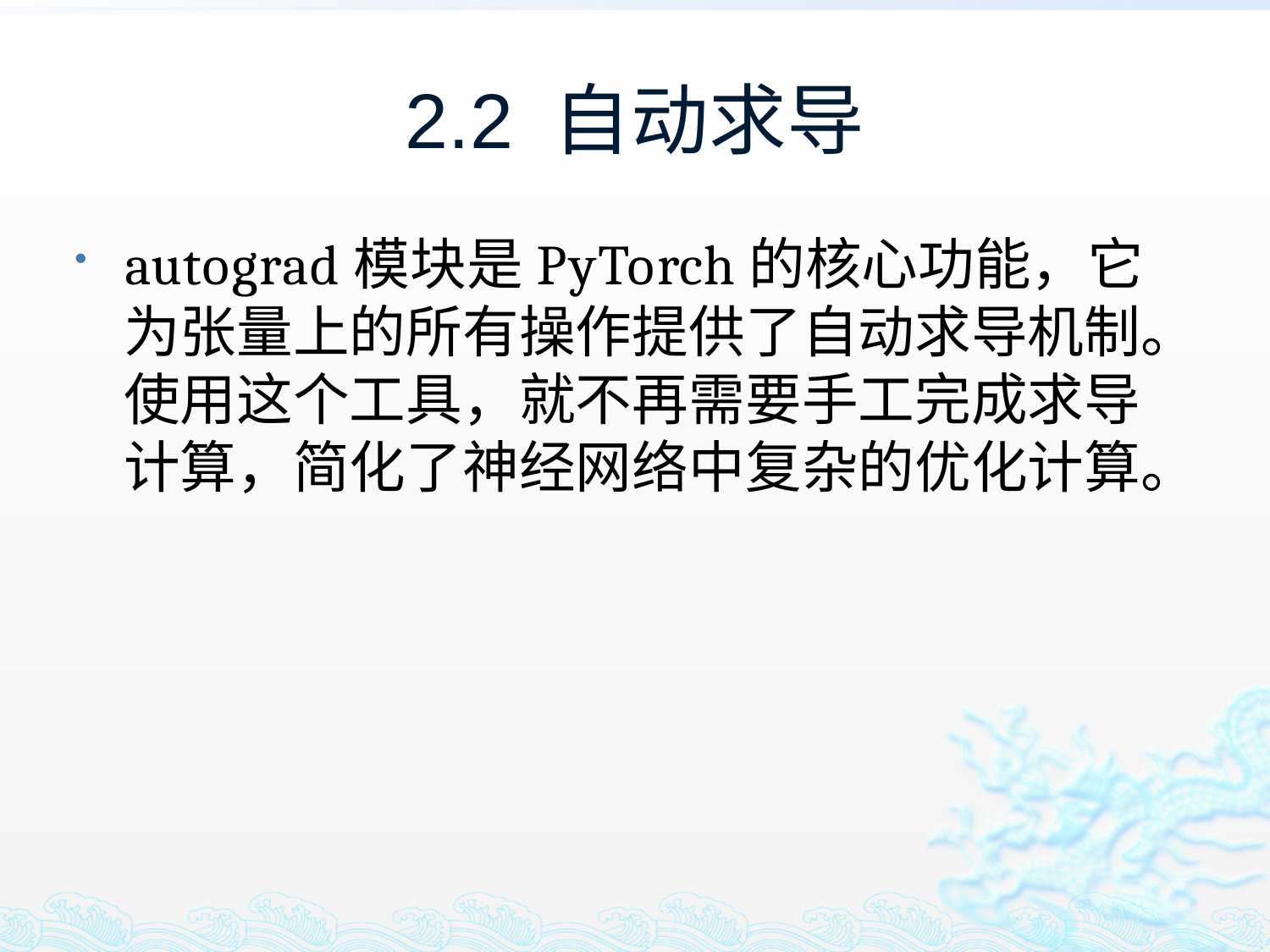

# 2.2 自动求导
autograd模块是PyTorch的核心功能，它为张量上的所有操作提供了自动求导机制。使用这个工具，就不再需要手工完成求导计算，简化了神经网络中复杂的优化计算。